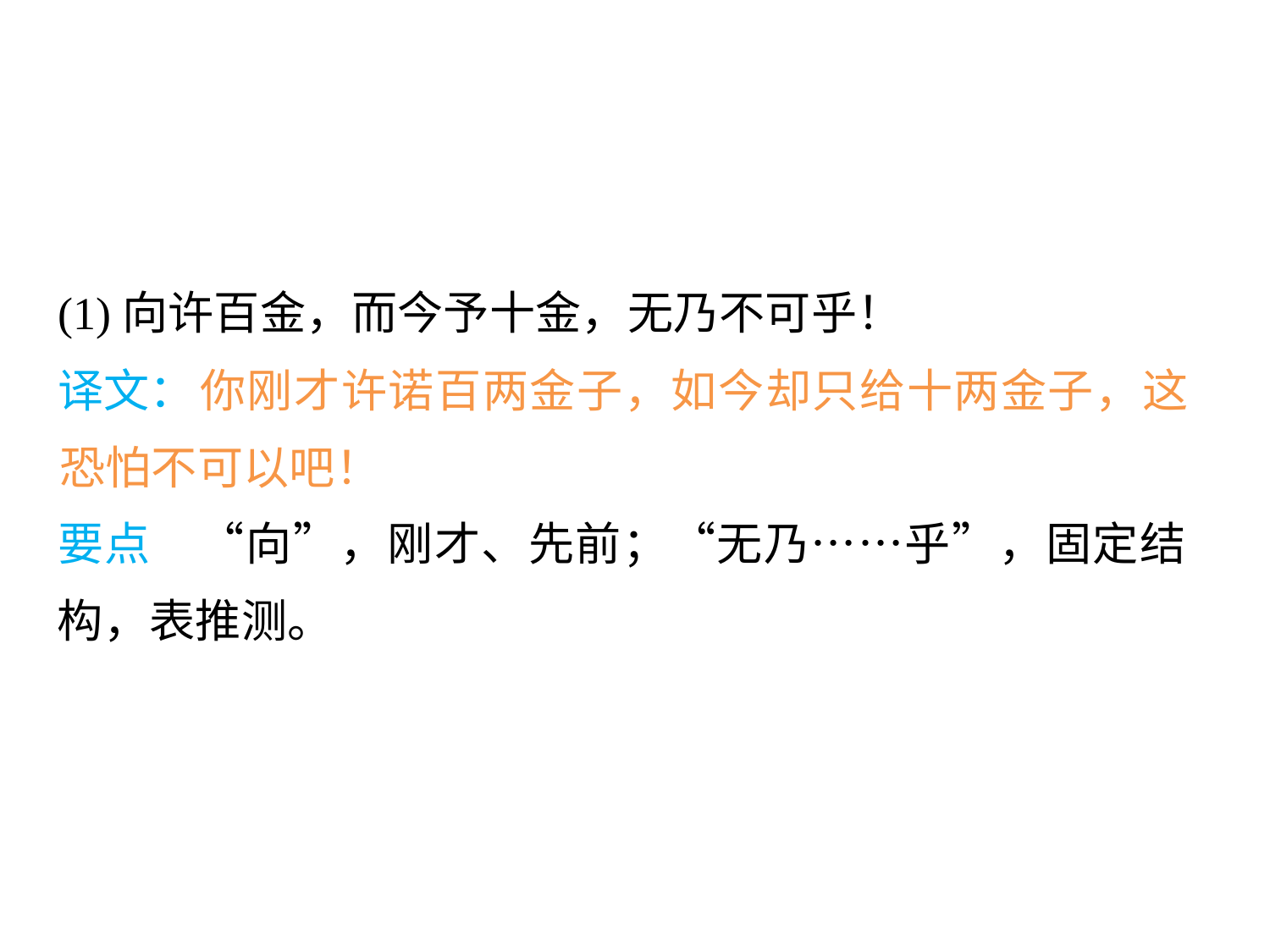

(1)向许百金，而今予十金，无乃不可乎！
译文：

要点　“向”，刚才、先前；“无乃……乎”，固定结构，表推测。
           你刚才许诺百两金子，如今却只给十两金子，这恐怕不可以吧！